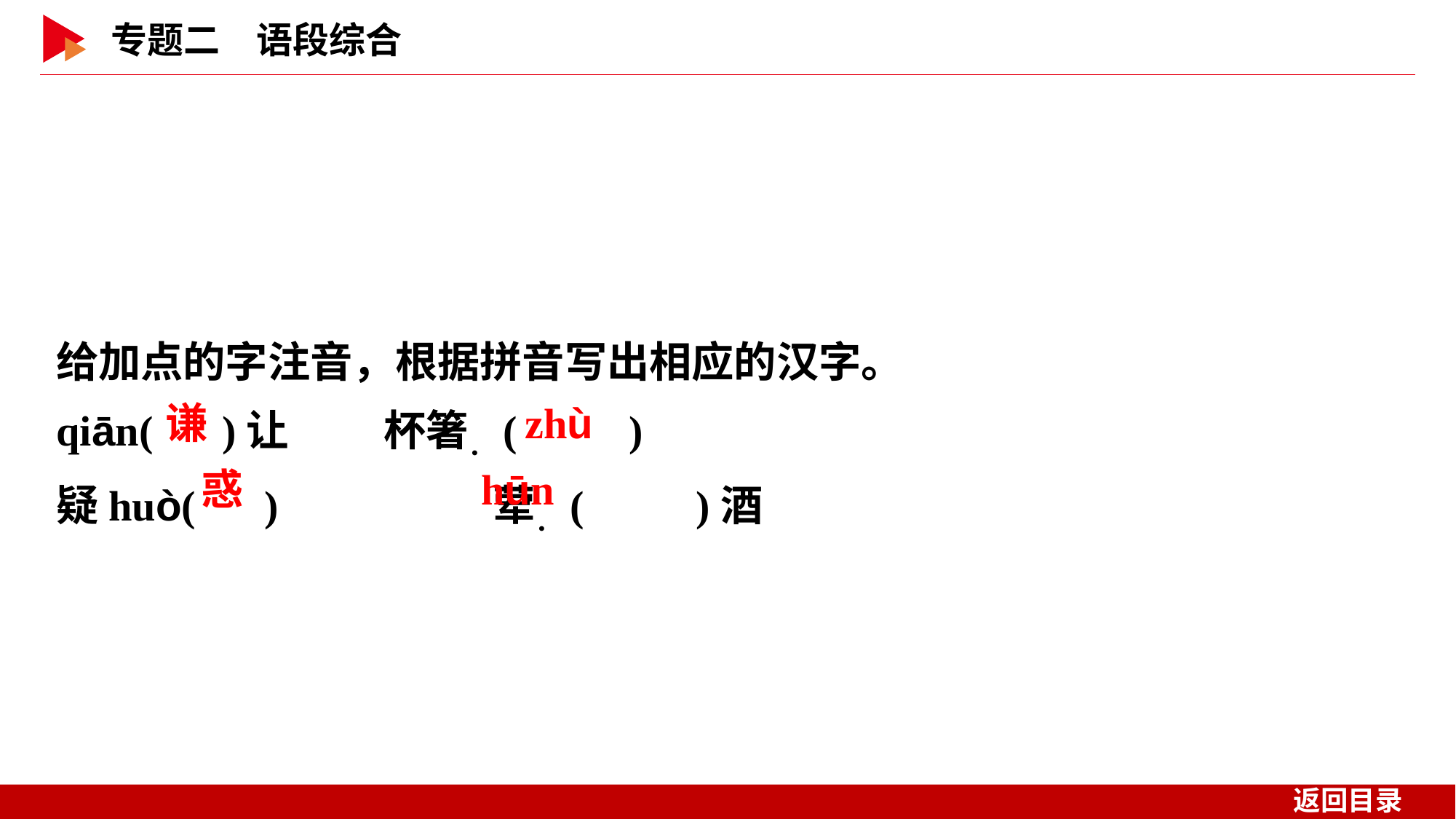

给加点的字注音，根据拼音写出相应的汉字。
qiān(      )让	杯箸．(          )
疑huò(      )		荤．(          )酒
   谦
 zhù
   惑
 hūn